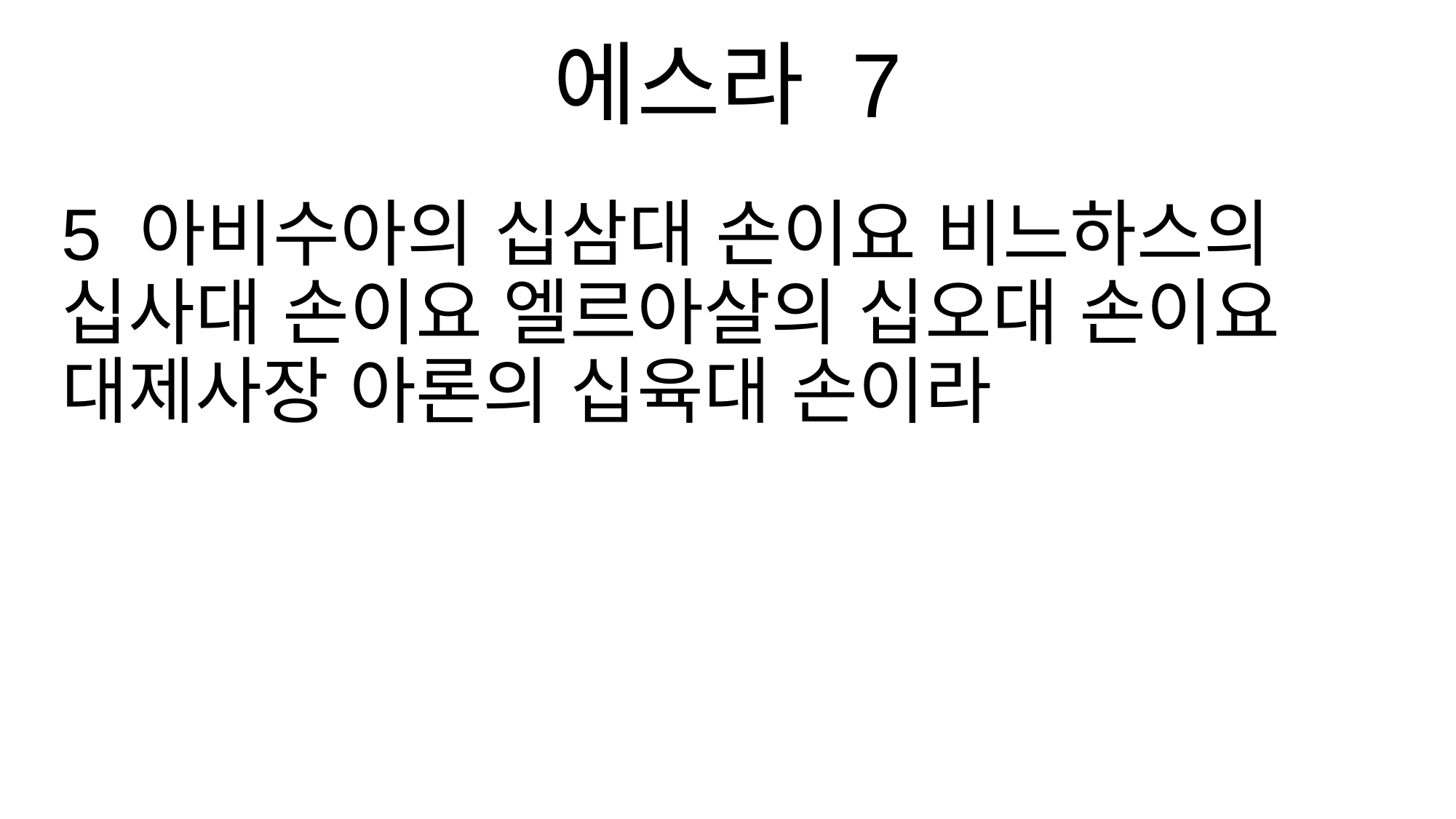

에스라 7
5 아비수아의 십삼대 손이요 비느하스의 십사대 손이요 엘르아살의 십오대 손이요 대제사장 아론의 십육대 손이라